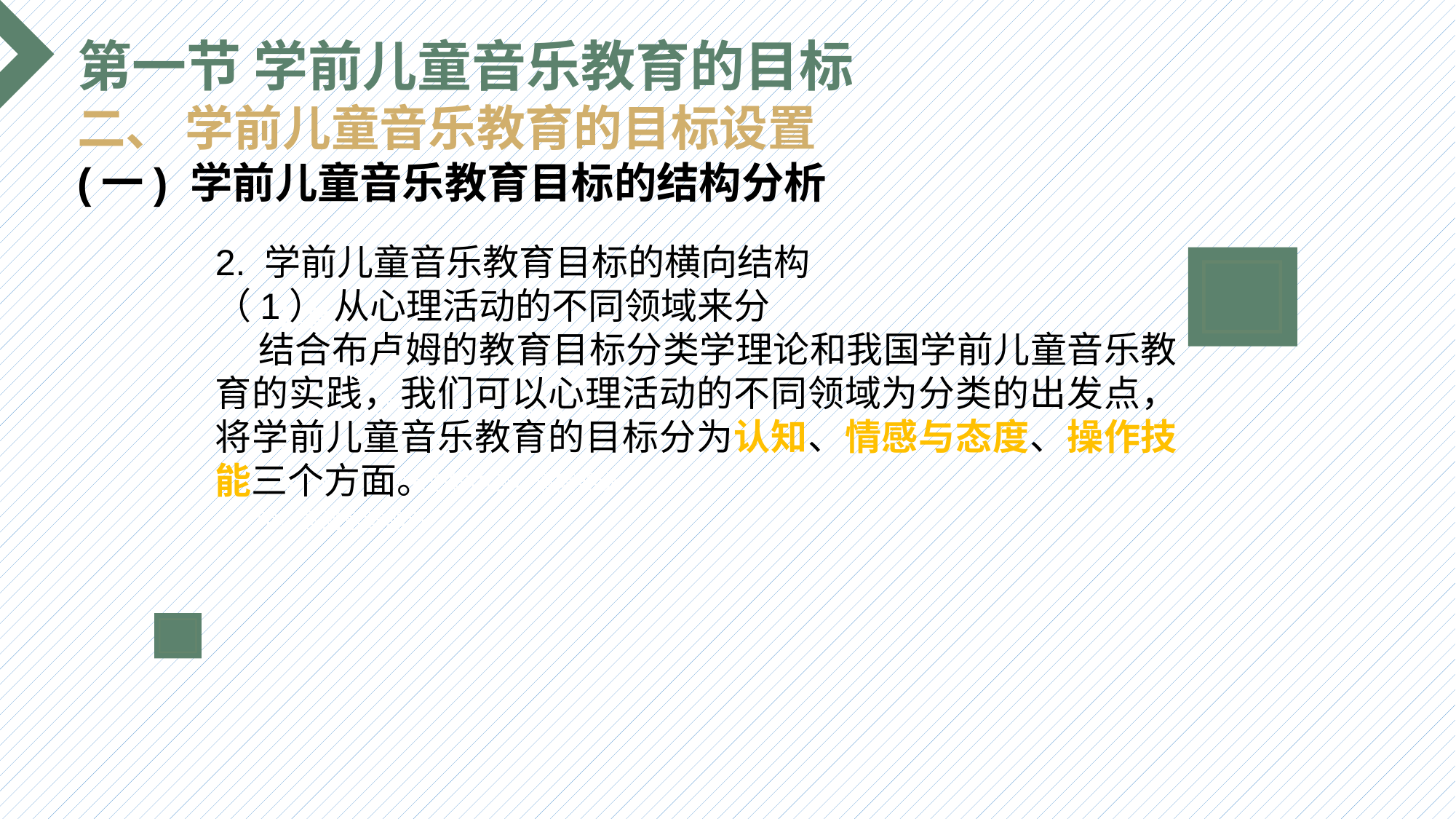

第一节 学前儿童音乐教育的目标
二、 学前儿童音乐教育的目标设置
(一) 学前儿童音乐教育目标的结构分析

2. 学前儿童音乐教育目标的横向结构
（1） 从心理活动的不同领域来分
    结合布卢姆的教育目标分类学理论和我国学前儿童音乐教育的实践，我们可以心理活动的不同领域为分类的出发点，将学前儿童音乐教育的目标分为认知、情感与态度、操作技能三个方面。

选题背景
输入您的内容，请简要说明，言简意赅即可输入您的内容，请简要说明，言简意赅即可输入您的内容，请简要说明，言简意赅即可输入您的内容，请简要说明，言简意赅即可